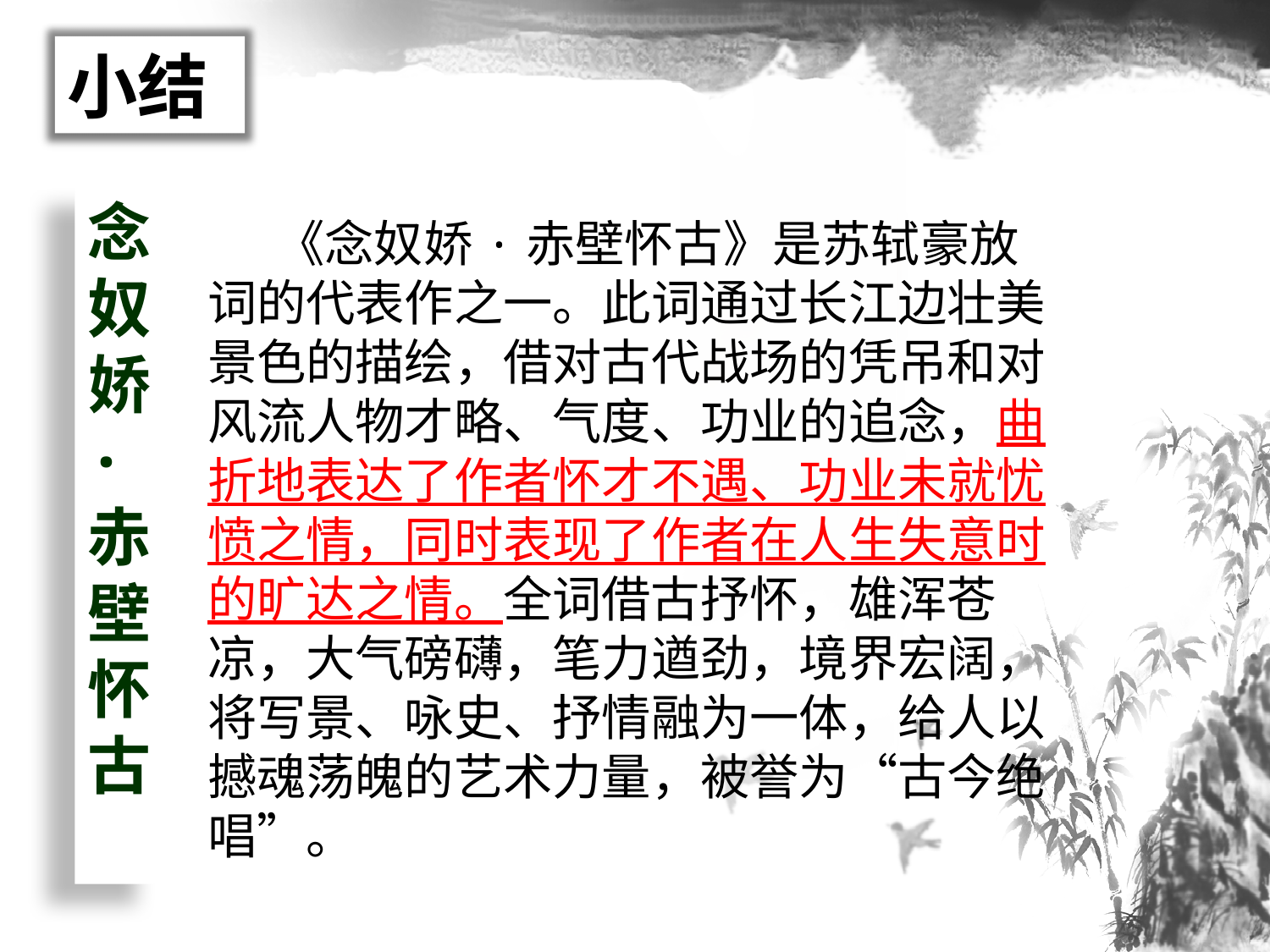

小结
念奴娇·赤壁怀古

     《念奴娇·赤壁怀古》是苏轼豪放词的代表作之一。此词通过长江边壮美景色的描绘，借对古代战场的凭吊和对风流人物才略、气度、功业的追念，曲折地表达了作者怀才不遇、功业未就忧愤之情，同时表现了作者在人生失意时的旷达之情。全词借古抒怀，雄浑苍凉，大气磅礴，笔力遒劲，境界宏阔，将写景、咏史、抒情融为一体，给人以撼魂荡魄的艺术力量，被誉为“古今绝唱”。